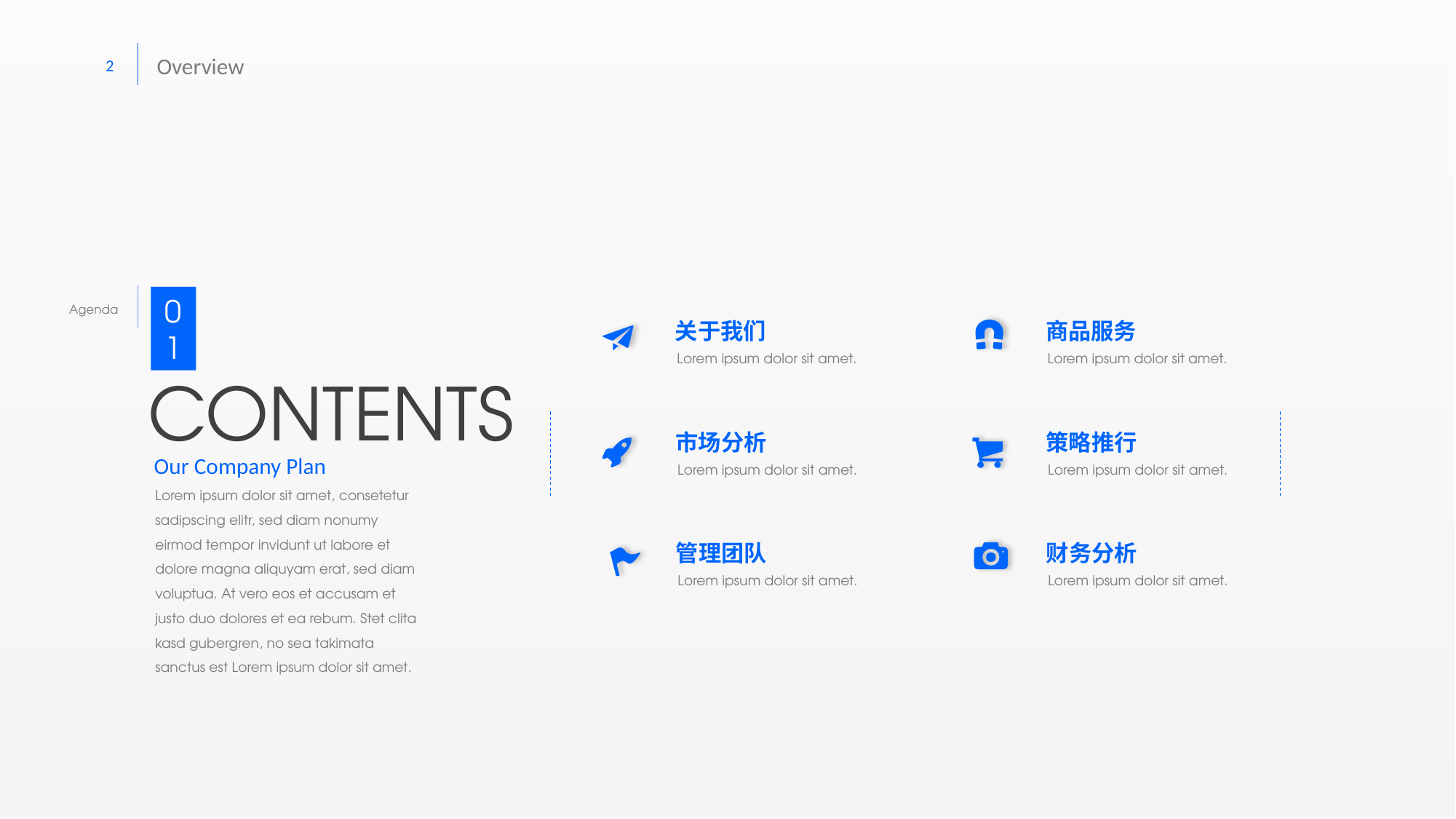

Overview
01
Agenda

关于我们
商品服务

Lorem ipsum dolor sit amet.
Lorem ipsum dolor sit amet.
CONTENTS

市场分析
策略推行

Our Company Plan
Lorem ipsum dolor sit amet.
Lorem ipsum dolor sit amet.
Lorem ipsum dolor sit amet, consetetur sadipscing elitr, sed diam nonumy eirmod tempor invidunt ut labore et dolore magna aliquyam erat, sed diam voluptua. At vero eos et accusam et justo duo dolores et ea rebum. Stet clita kasd gubergren, no sea takimata sanctus est Lorem ipsum dolor sit amet.

管理团队
财务分析

Lorem ipsum dolor sit amet.
Lorem ipsum dolor sit amet.